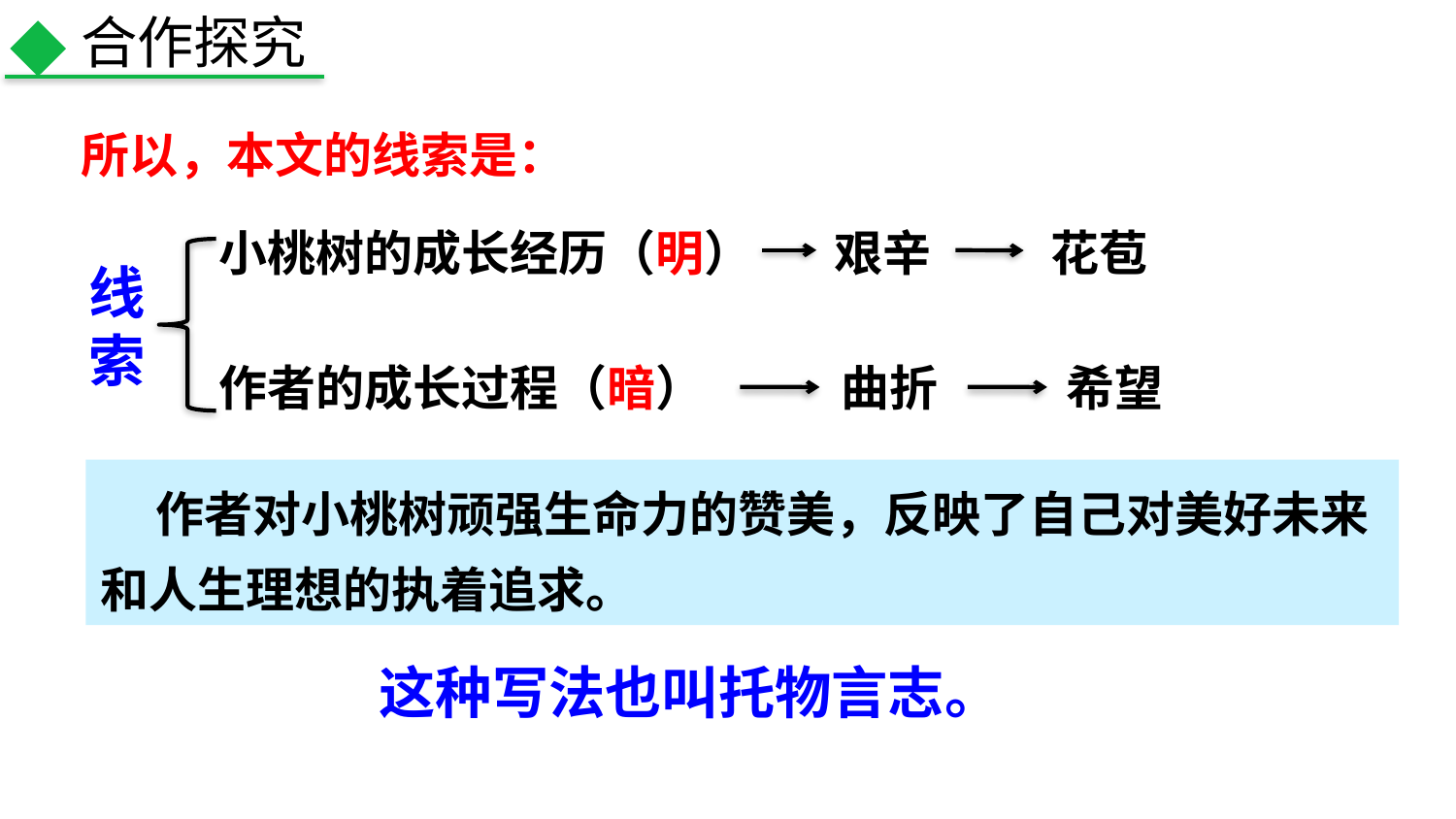

合作探究

所以，本文的线索是：
小桃树的成长经历（明）
艰辛
花苞

线索
作者的成长过程（暗）
曲折
希望
    作者对小桃树顽强生命力的赞美，反映了自己对美好未来和人生理想的执着追求。
这种写法也叫托物言志。